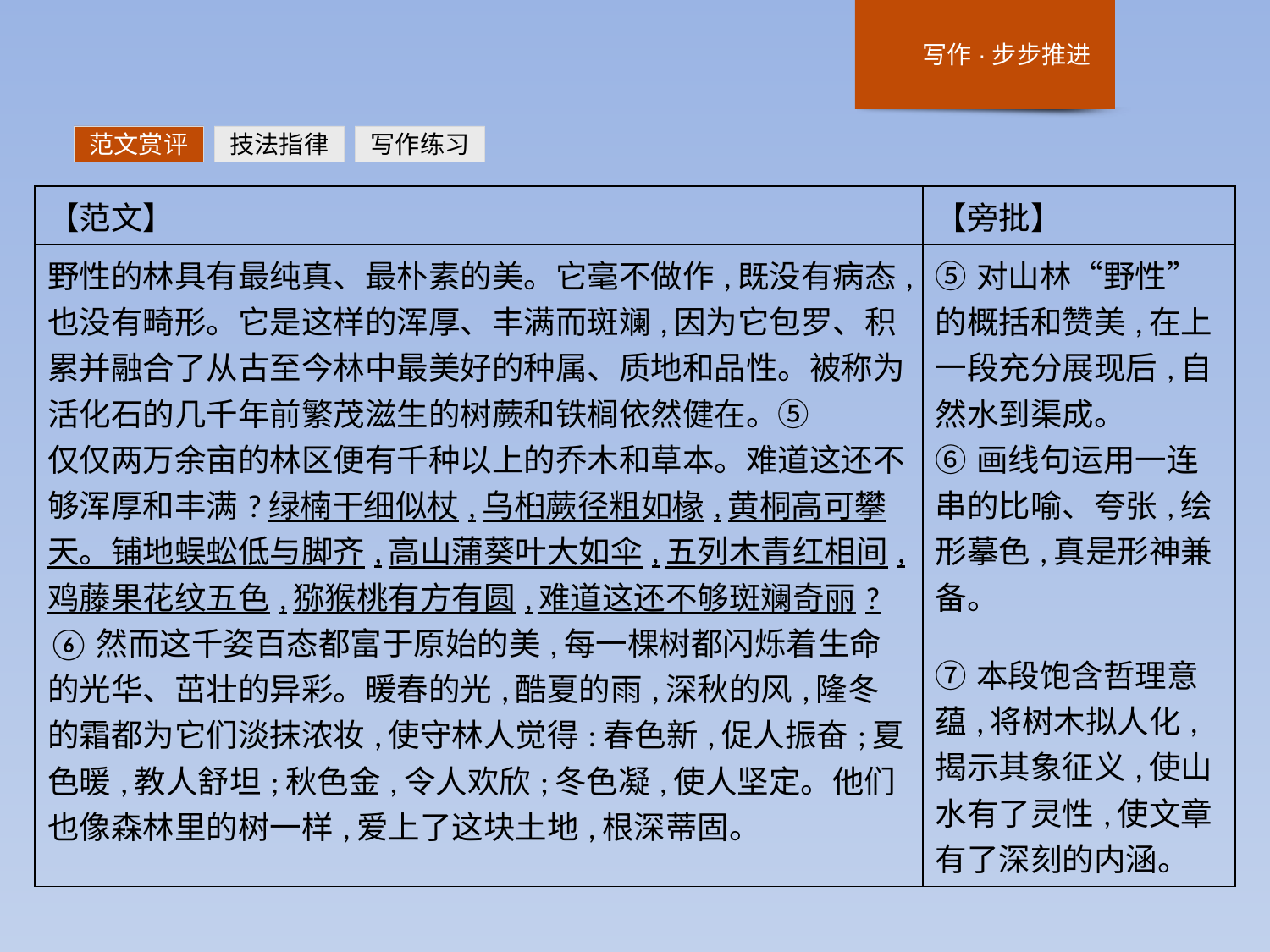

范文赏评
技法指律
写作练习
| 【范文】 | 【旁批】 |
| --- | --- |
| 野性的林具有最纯真、最朴素的美。它毫不做作,既没有病态,也没有畸形。它是这样的浑厚、丰满而斑斓,因为它包罗、积累并融合了从古至今林中最美好的种属、质地和品性。被称为活化石的几千年前繁茂滋生的树蕨和铁榈依然健在。⑤ 仅仅两万余亩的林区便有千种以上的乔木和草本。难道这还不够浑厚和丰满?绿楠干细似杖,乌桕蕨径粗如椽,黄桐高可攀天。铺地蜈蚣低与脚齐,高山蒲葵叶大如伞,五列木青红相间,鸡藤果花纹五色,猕猴桃有方有圆,难道这还不够斑斓奇丽?⑥然而这千姿百态都富于原始的美,每一棵树都闪烁着生命的光华、茁壮的异彩。暖春的光,酷夏的雨,深秋的风,隆冬的霜都为它们淡抹浓妆,使守林人觉得:春色新,促人振奋;夏色暖,教人舒坦;秋色金,令人欢欣;冬色凝,使人坚定。他们也像森林里的树一样,爱上了这块土地,根深蒂固。 | ⑤对山林“野性”的概括和赞美,在上一段充分展现后,自然水到渠成。 ⑥画线句运用一连串的比喻、夸张,绘形摹色,真是形神兼备。   ⑦本段饱含哲理意蕴,将树木拟人化,揭示其象征义,使山水有了灵性,使文章有了深刻的内涵。 |